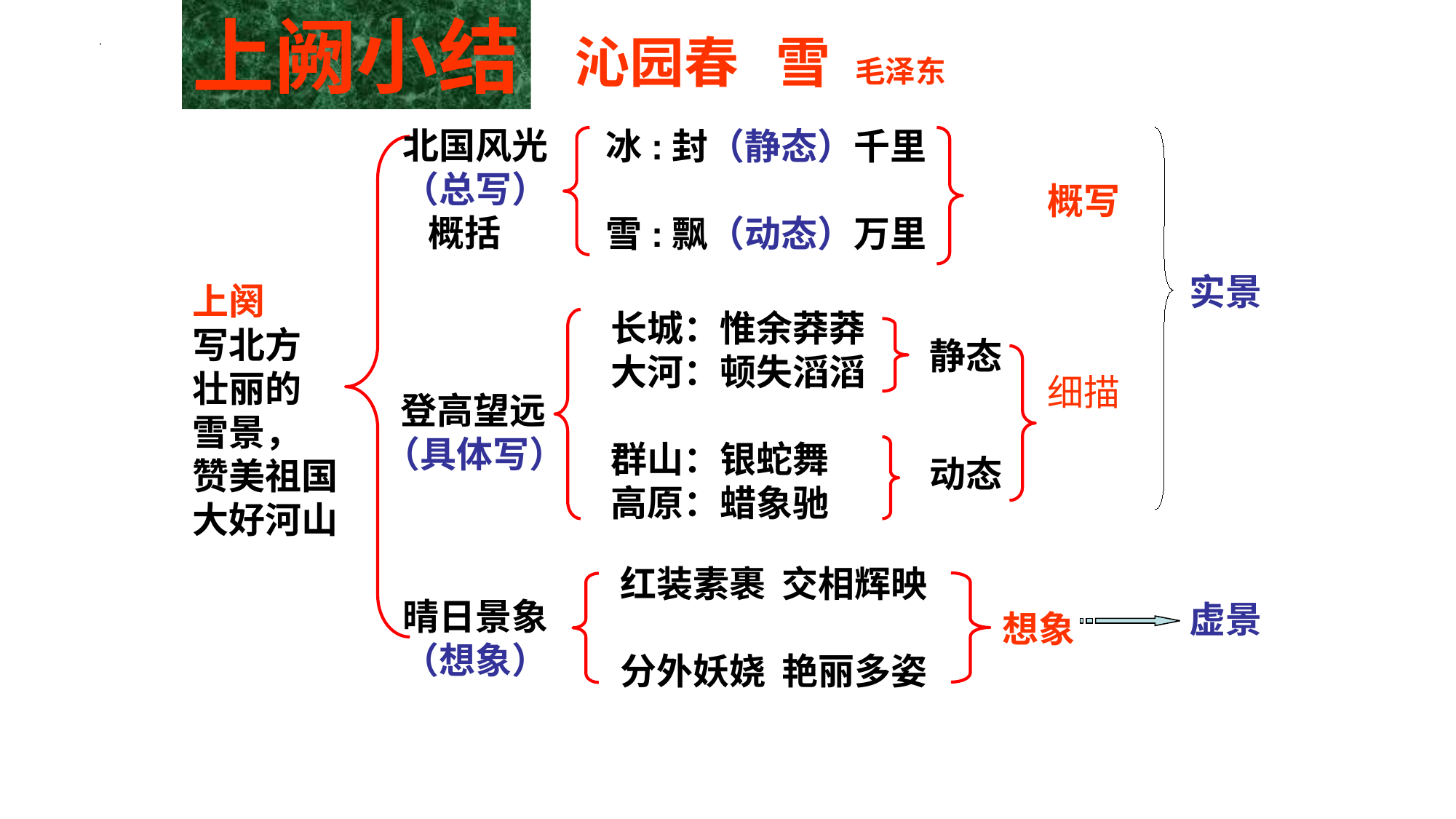

上阙小结
沁园春   雪  毛泽东
北国风光
（总写）
  概括
冰:封（静态）千里

雪:飘（动态）万里

概写
实景
上阕
写北方
壮丽的
雪景，
赞美祖国
大好河山
长城：惟余莽莽
大河：顿失滔滔

群山：银蛇舞
高原：蜡象驰

静态

细描
 登高望远
（具体写）

动态
红装素裹  交相辉映

分外妖娆  艳丽多姿

晴日景象
（想象）
虚景
想象